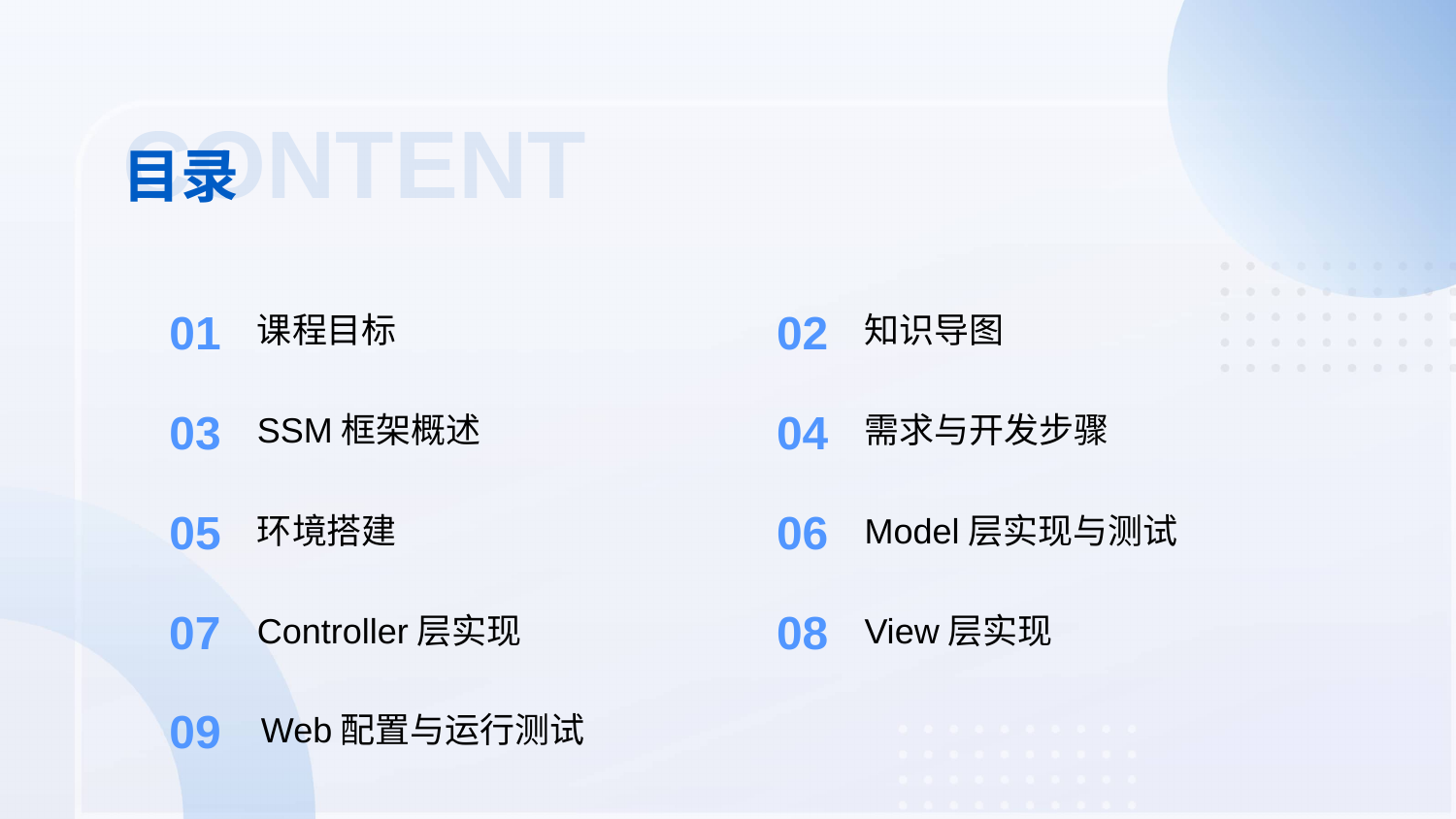

CONTENT
目录
01
02
课程目标
知识导图
03
04
SSM框架概述
需求与开发步骤
05
06
环境搭建
Model层实现与测试
07
08
Controller层实现
View层实现
09
Web配置与运行测试